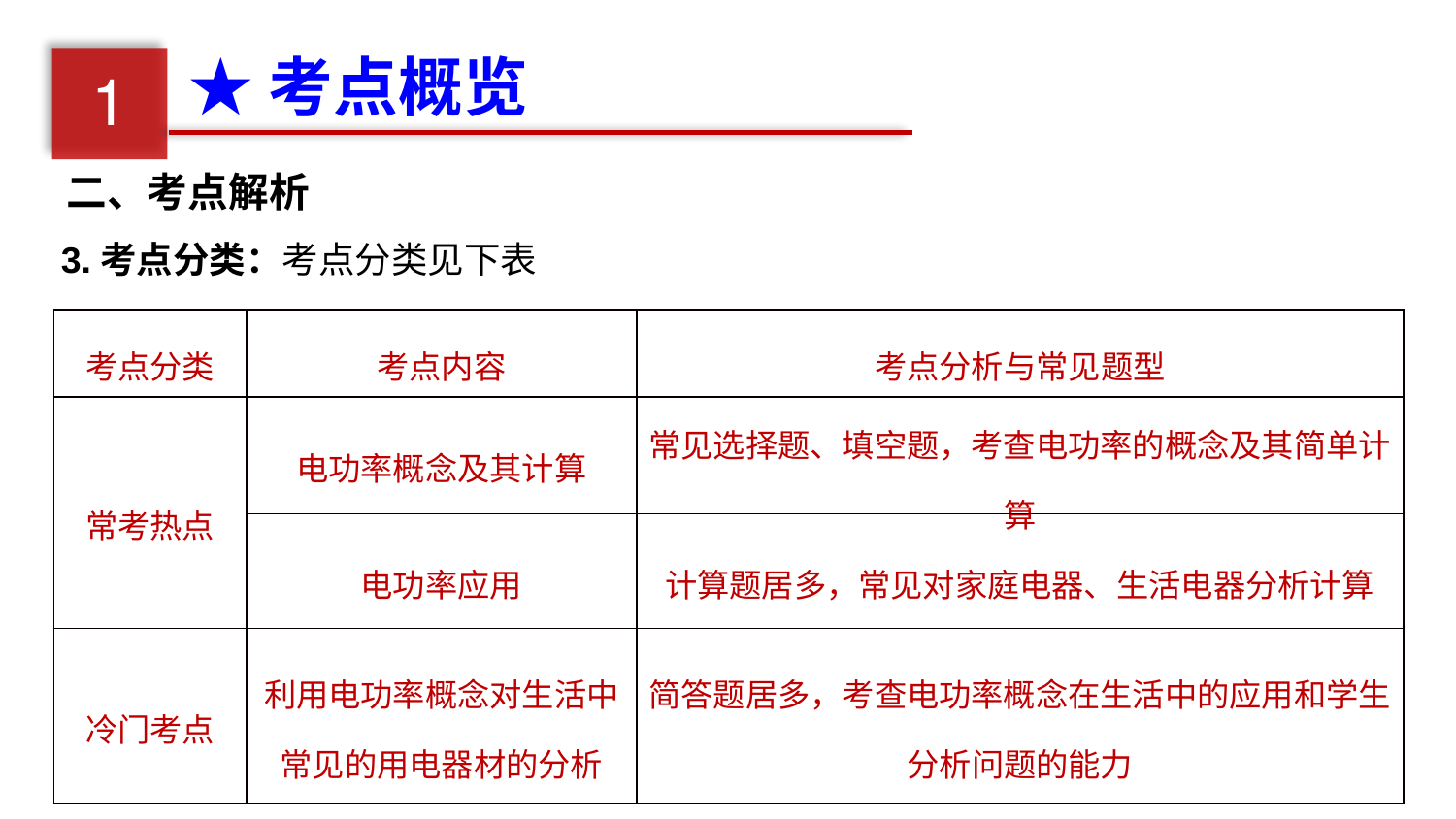

★考点概览

1
二、考点解析
3.考点分类：考点分类见下表
| 考点分类 | 考点内容 | 考点分析与常见题型 |
| --- | --- | --- |
| 常考热点 | 电功率概念及其计算 | 常见选择题、填空题，考查电功率的概念及其简单计算 |
|  | 电功率应用 | 计算题居多，常见对家庭电器、生活电器分析计算 |
| 冷门考点 | 利用电功率概念对生活中常见的用电器材的分析 | 简答题居多，考查电功率概念在生活中的应用和学生分析问题的能力 |